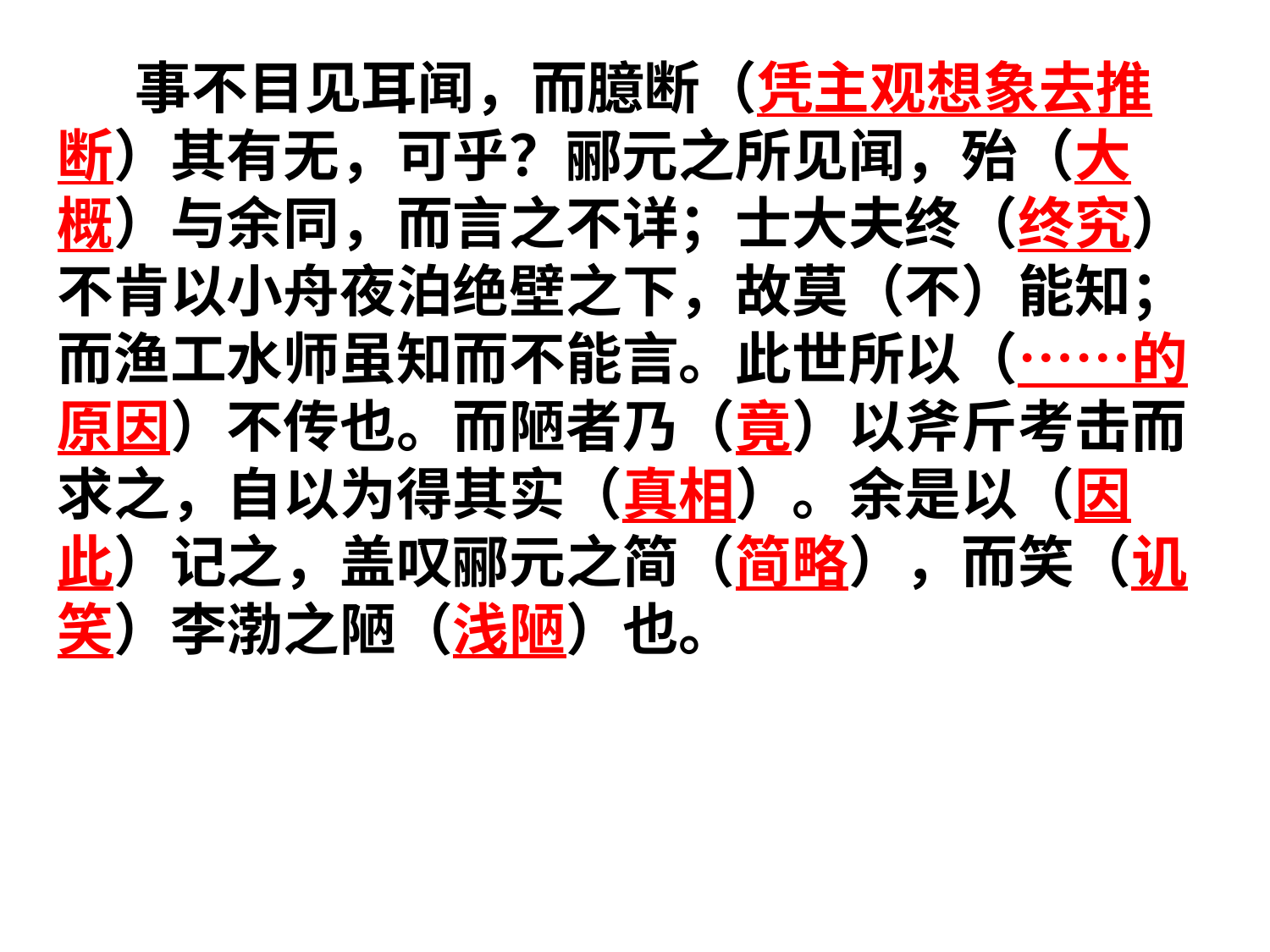

事不目见耳闻，而臆断（凭主观想象去推断）其有无，可乎？郦元之所见闻，殆（大概）与余同，而言之不详；士大夫终（终究）不肯以小舟夜泊绝壁之下，故莫（不）能知；而渔工水师虽知而不能言。此世所以（……的原因）不传也。而陋者乃（竟）以斧斤考击而求之，自以为得其实（真相）。余是以（因此）记之，盖叹郦元之简（简略），而笑（讥笑）李渤之陋（浅陋）也。